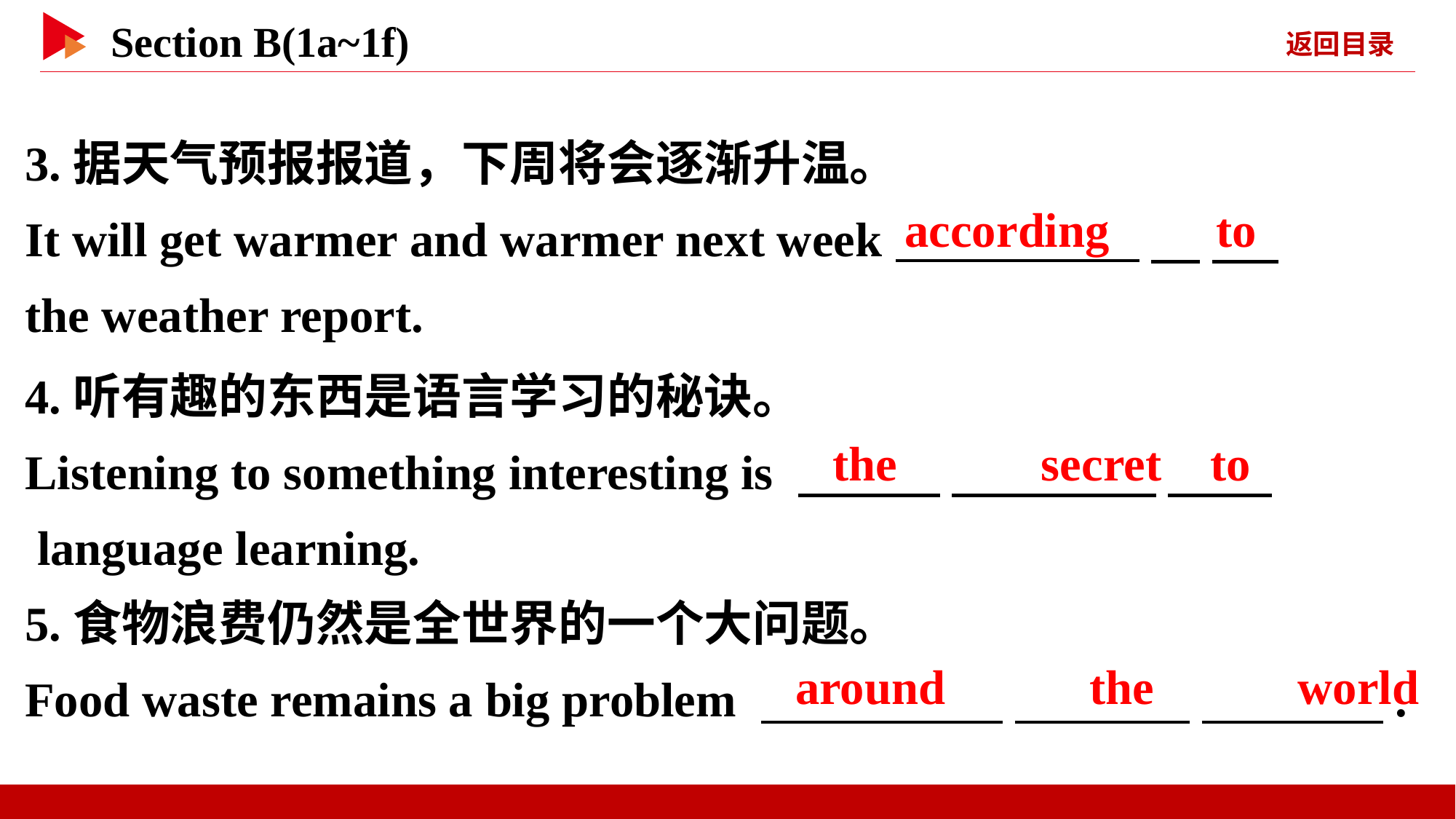

3.据天气预报报道，下周将会逐渐升温。
It will get warmer and warmer next week                     　        the weather report.
according 　  to
4.听有趣的东西是语言学习的秘诀。
Listening to something interesting is 　    　 　                    　_
 language learning.
5.食物浪费仍然是全世界的一个大问题。
Food waste remains a big problem 　             　 　       　 　            .
the 　 　secret    to
around 　 　the 　 　world